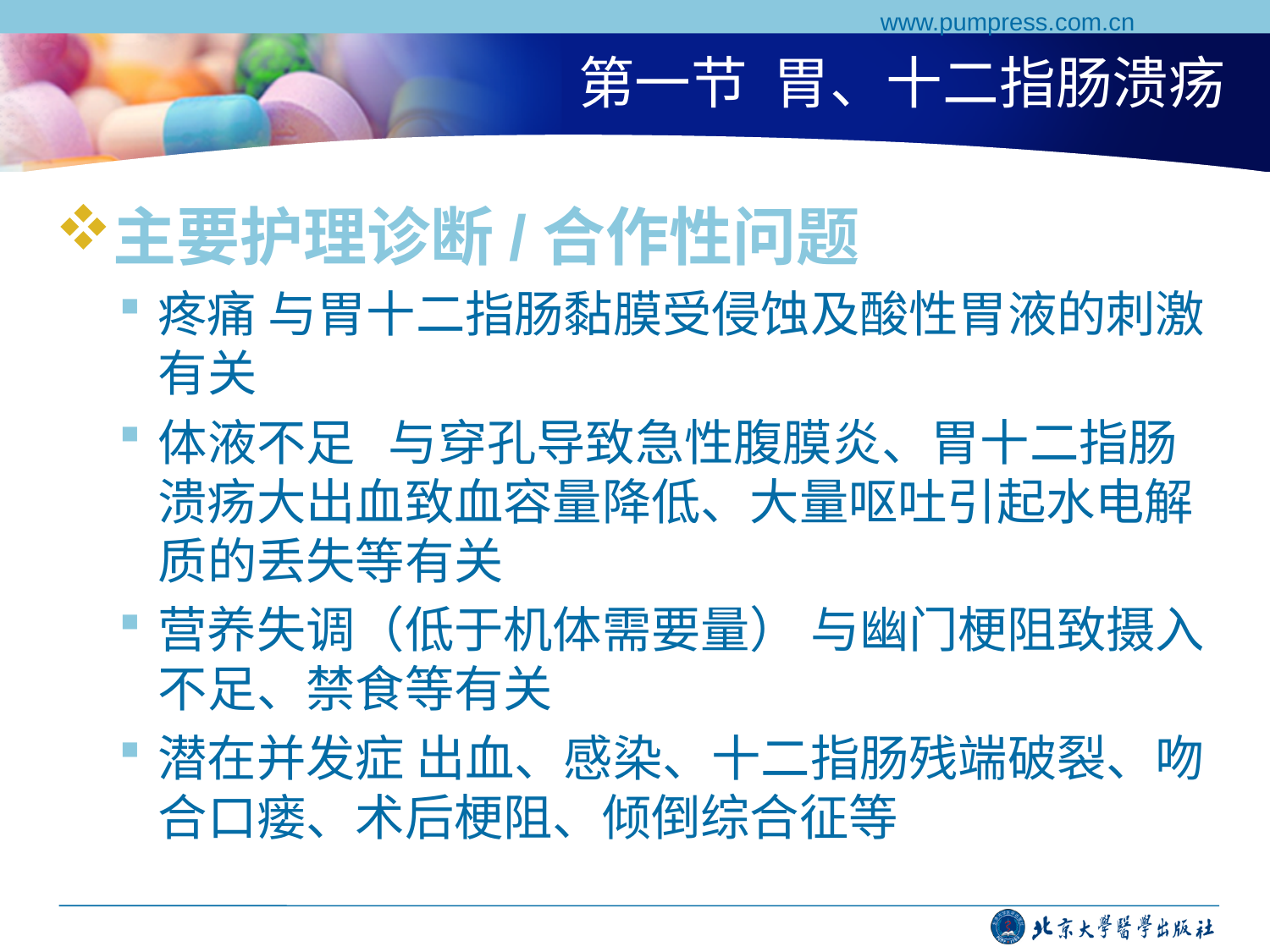

www.pumpress.com.cn
# 第一节  胃、十二指肠溃疡
主要护理诊断/合作性问题
疼痛 与胃十二指肠黏膜受侵蚀及酸性胃液的刺激有关
体液不足   与穿孔导致急性腹膜炎、胃十二指肠溃疡大出血致血容量降低、大量呕吐引起水电解质的丢失等有关
营养失调（低于机体需要量） 与幽门梗阻致摄入不足、禁食等有关
潜在并发症 出血、感染、十二指肠残端破裂、吻合口瘘、术后梗阻、倾倒综合征等